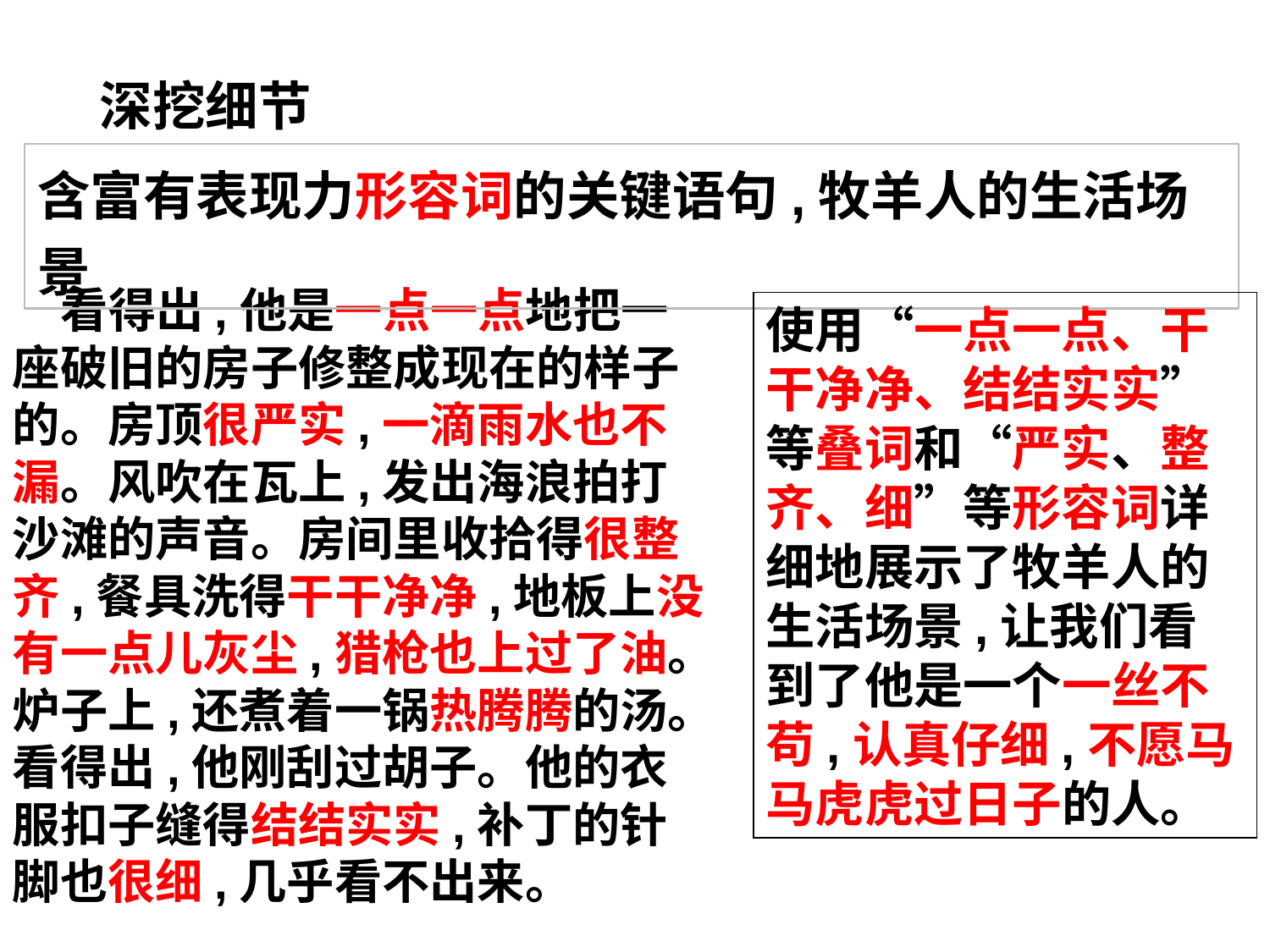

深挖细节
含富有表现力形容词的关键语句,牧羊人的生活场景
    看得出,他是一点一点地把一座破旧的房子修整成现在的样子的。房顶很严实,一滴雨水也不漏。风吹在瓦上,发出海浪拍打沙滩的声音。房间里收拾得很整齐,餐具洗得干干净净,地板上没有一点儿灰尘,猎枪也上过了油。炉子上,还煮着一锅热腾腾的汤。看得出,他刚刮过胡子。他的衣服扣子缝得结结实实,补丁的针脚也很细,几乎看不出来。
使用“一点一点、干干净净、结结实实”等叠词和“严实、整齐、细”等形容词详细地展示了牧羊人的生活场景,让我们看到了他是一个一丝不苟,认真仔细,不愿马马虎虎过日子的人。